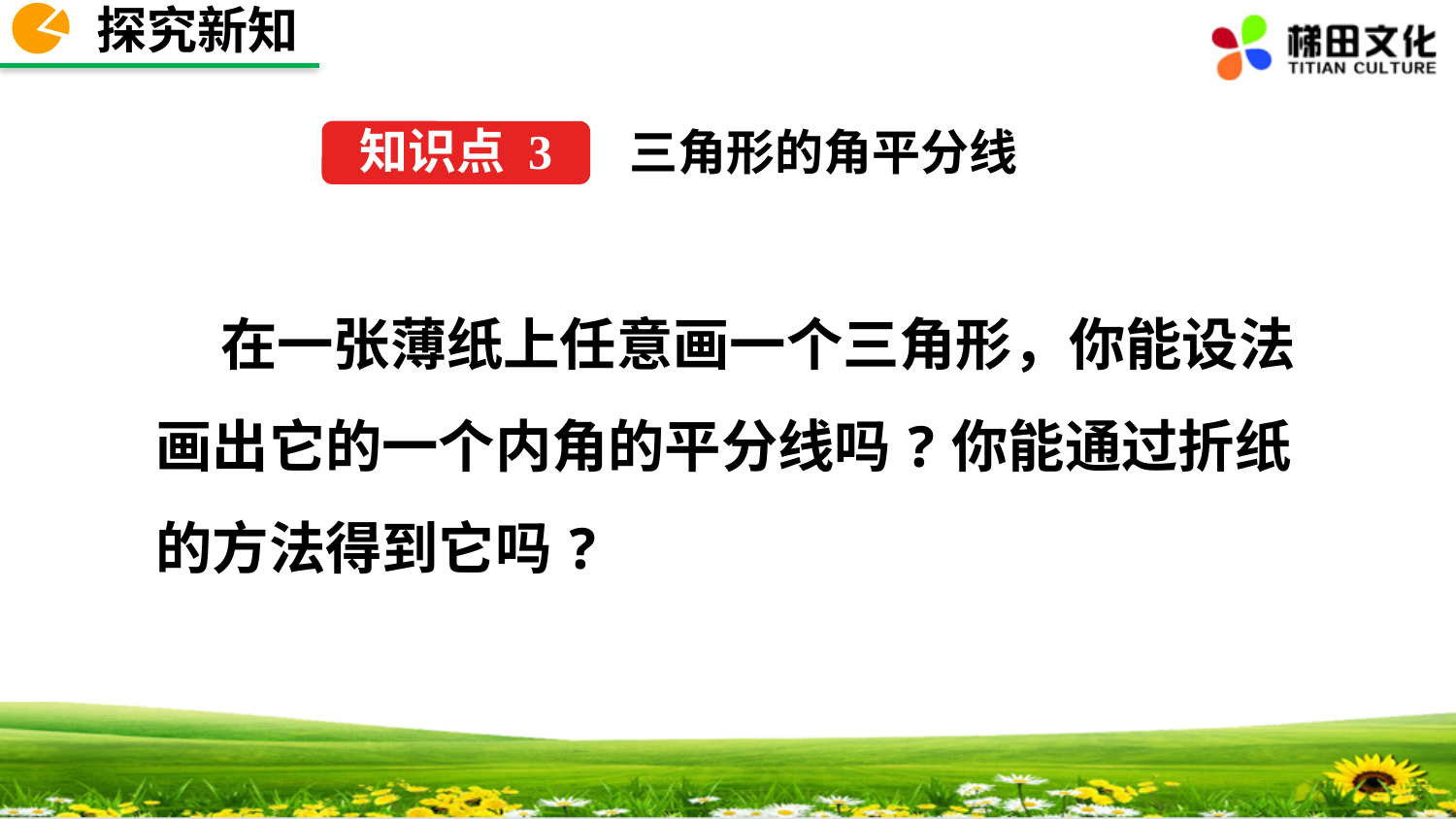

探究新知

三角形的角平分线

知识点 3
    在一张薄纸上任意画一个三角形，你能设法画出它的一个内角的平分线吗?你能通过折纸的方法得到它吗?